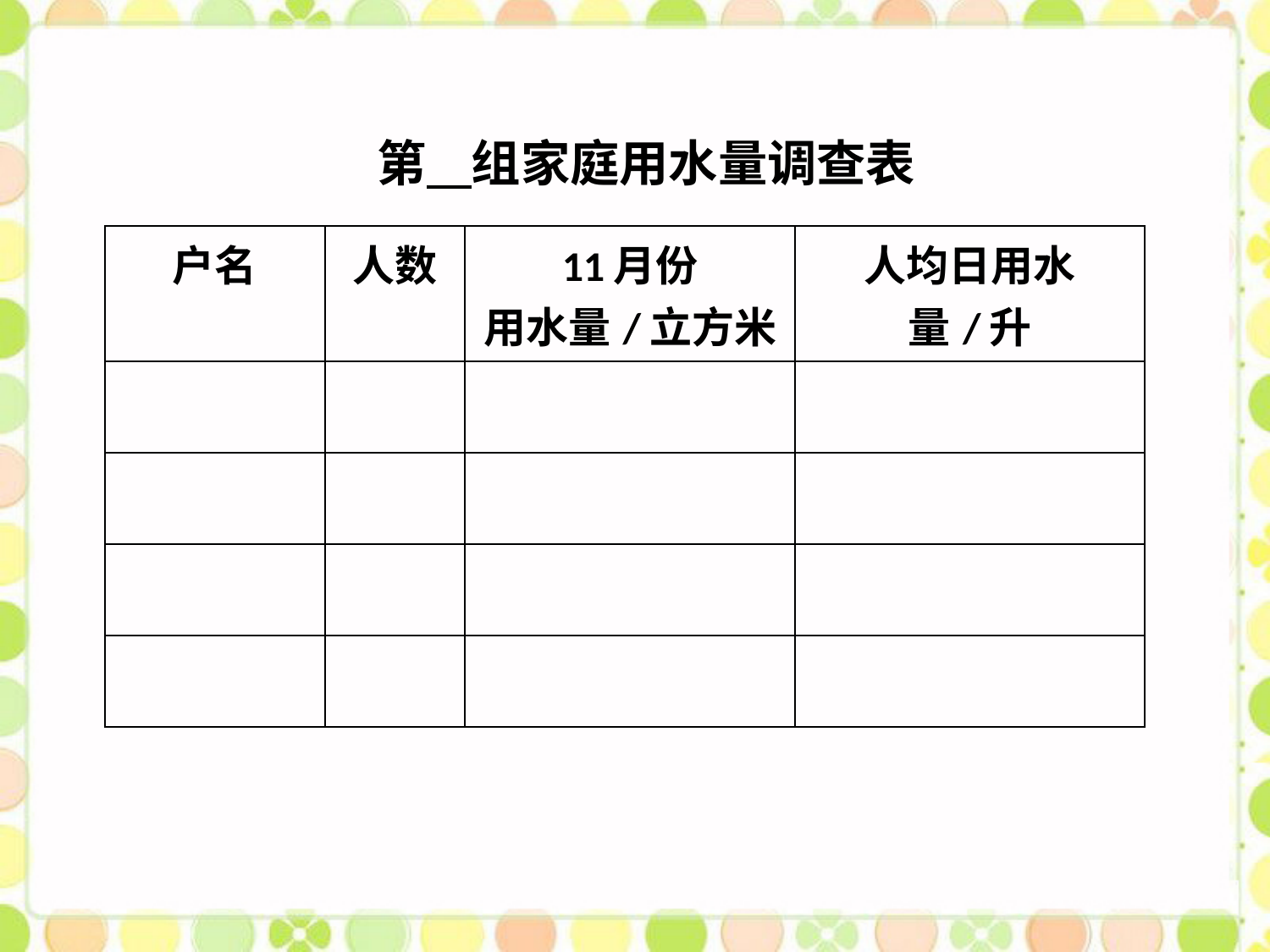

第    组家庭用水量调查表
| 户名 | 人数 | 11月份 用水量/立方米 | 人均日用水量/升 |
| --- | --- | --- | --- |
|  |  |  |  |
|  |  |  |  |
|  |  |  |  |
|  |  |  |  |